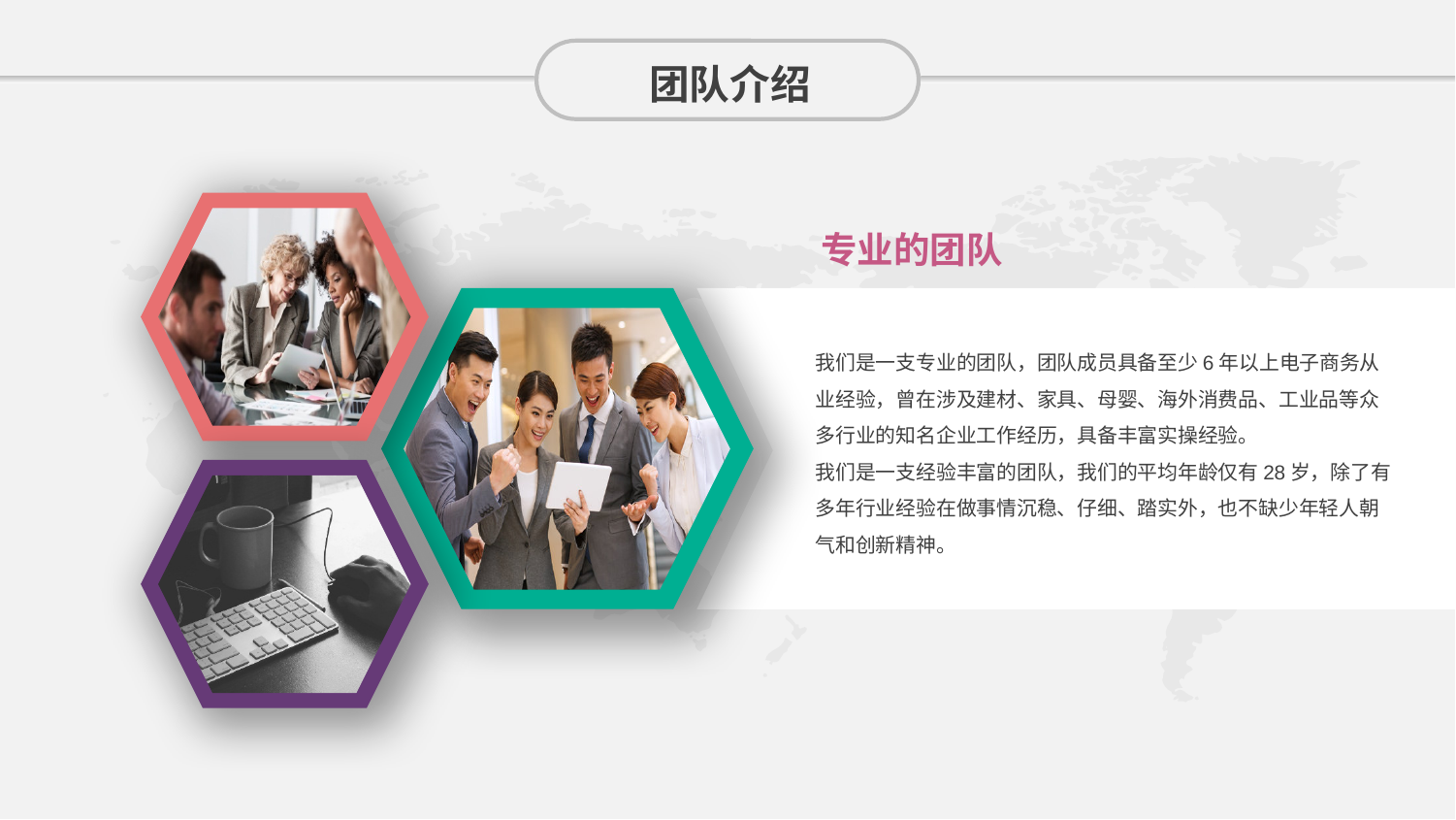

团队介绍

专业的团队

我们是一支专业的团队，团队成员具备至少6年以上电子商务从业经验，曾在涉及建材、家具、母婴、海外消费品、工业品等众多行业的知名企业工作经历，具备丰富实操经验。
我们是一支经验丰富的团队，我们的平均年龄仅有28岁，除了有多年行业经验在做事情沉稳、仔细、踏实外，也不缺少年轻人朝气和创新精神。